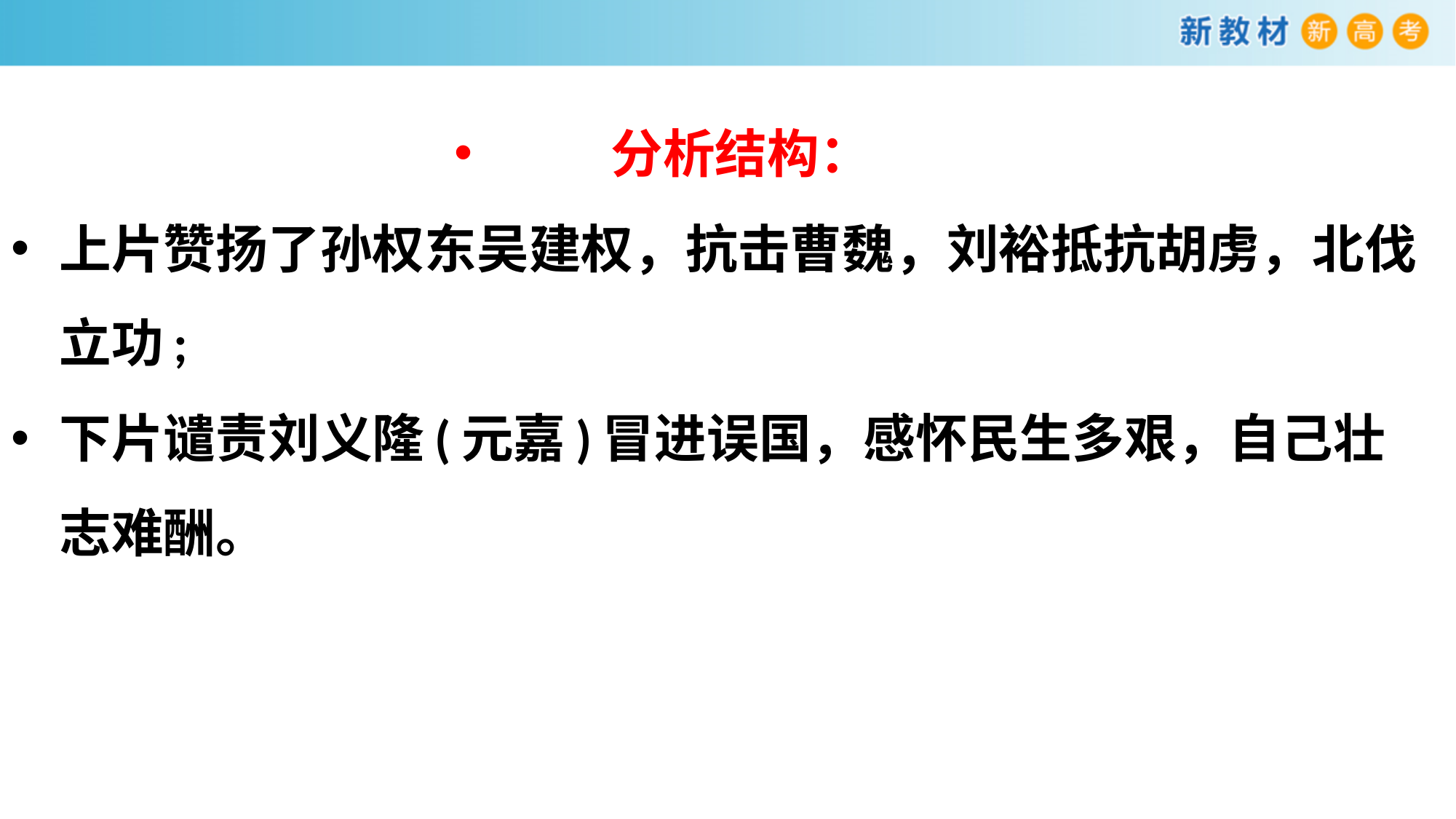

分析结构：
上片赞扬了孙权东吴建权，抗击曹魏，刘裕抵抗胡虏，北伐立功;
下片谴责刘义隆(元嘉)冒进误国，感怀民生多艰，自己壮志难酬。